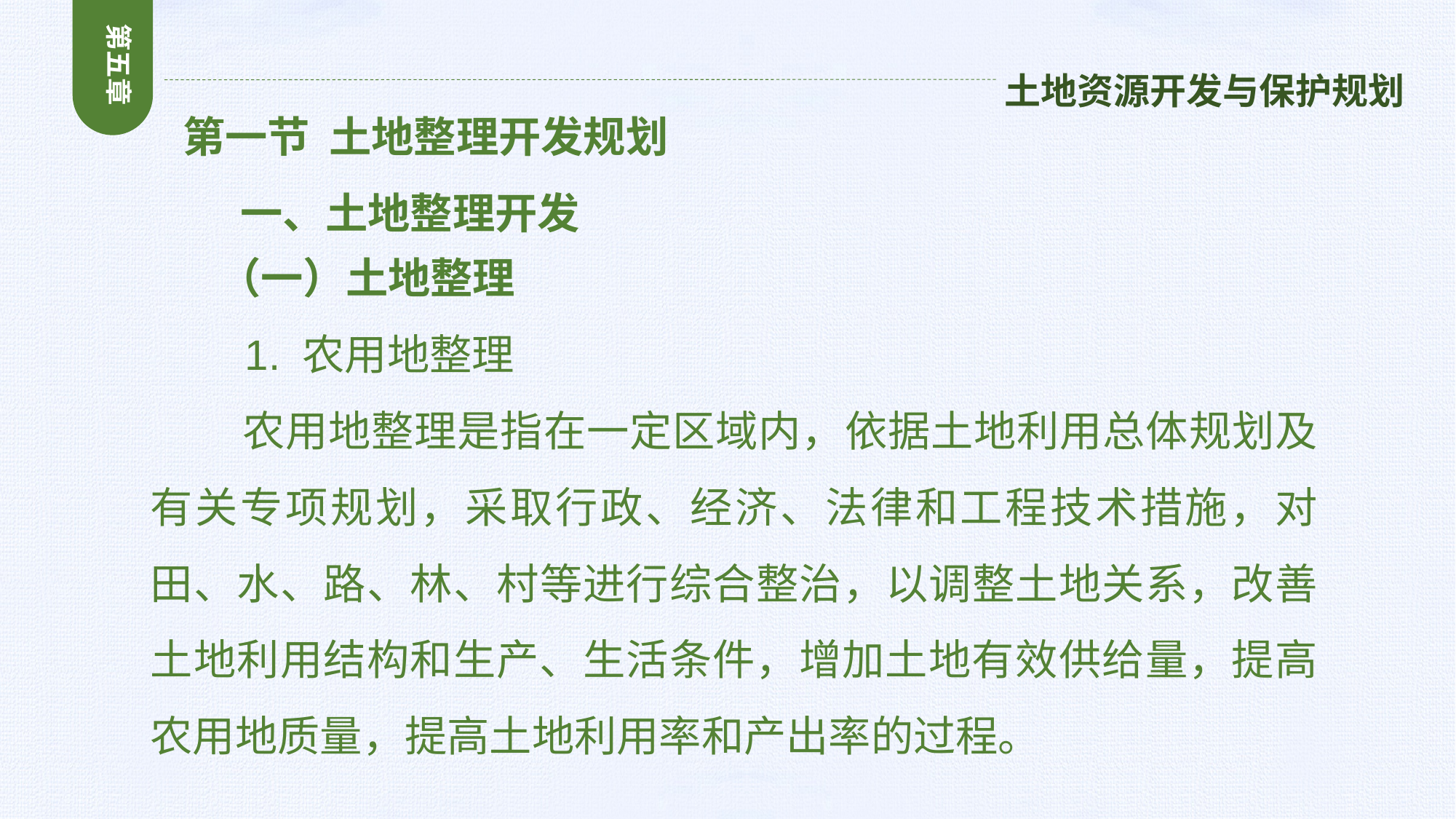

第五章
土地资源开发与保护规划
 第一节  土地整理开发规划
       一、土地整理开发

      （一）土地整理
        1. 农用地整理
        农用地整理是指在一定区域内，依据土地利用总体规划及有关专项规划，采取行政、经济、法律和工程技术措施，对田、水、路、林、村等进行综合整治，以调整土地关系，改善土地利用结构和生产、生活条件，增加土地有效供给量，提高农用地质量，提高土地利用率和产出率的过程。